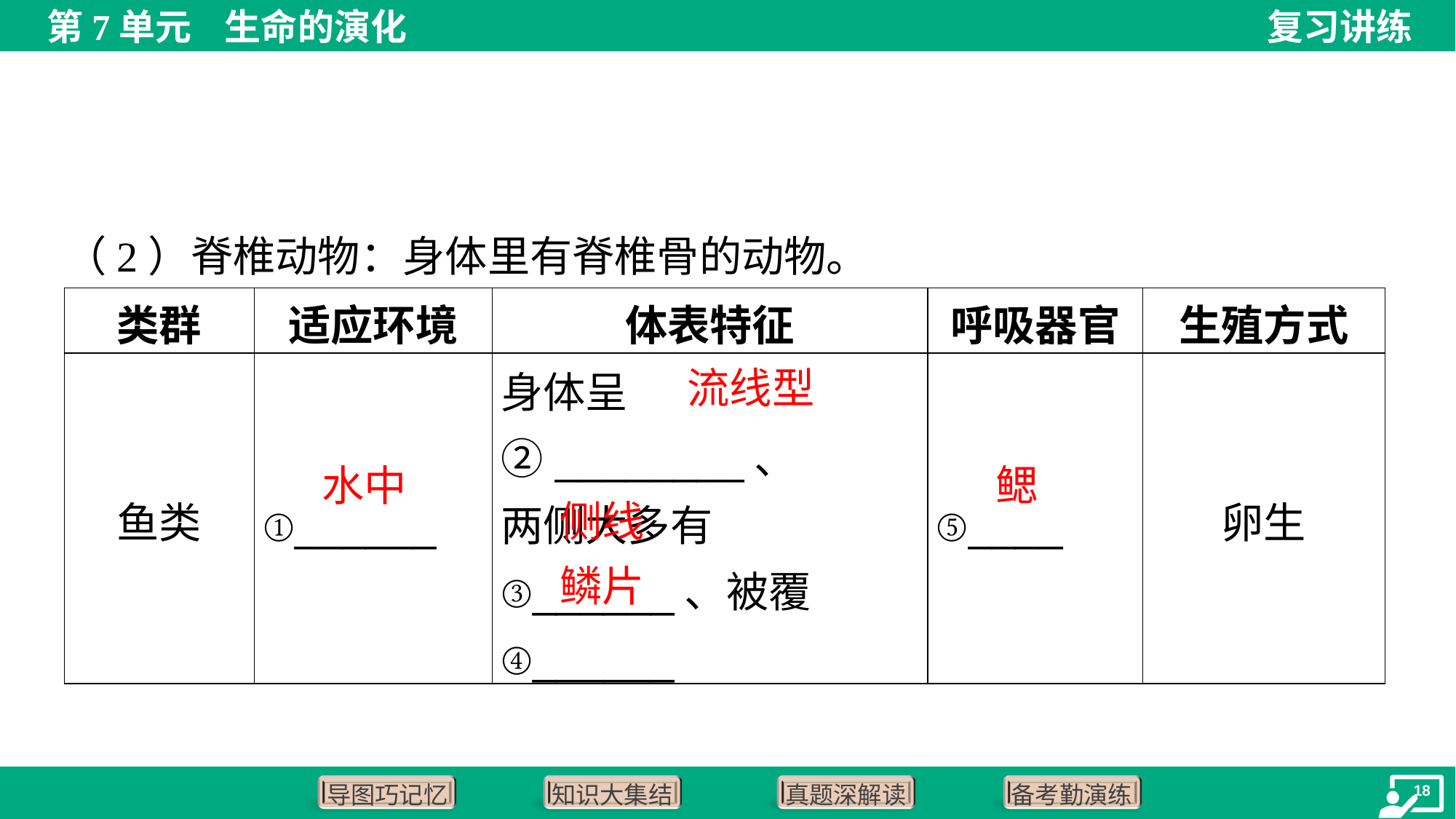

（2）脊椎动物：身体里有脊椎骨的动物。
| 类群 | 适应环境 | 体表特征 | 呼吸器官 | 生殖方式 |
| --- | --- | --- | --- | --- |
| 鱼类 | ①\_\_\_\_\_\_ | 身体呈②\_\_\_\_\_\_\_\_、 两侧大多有 ③\_\_\_\_\_\_、被覆 ④\_\_\_\_\_\_ | ⑤\_\_\_\_ | 卵生 |
流线型
水中
鳃
侧线
鳞片